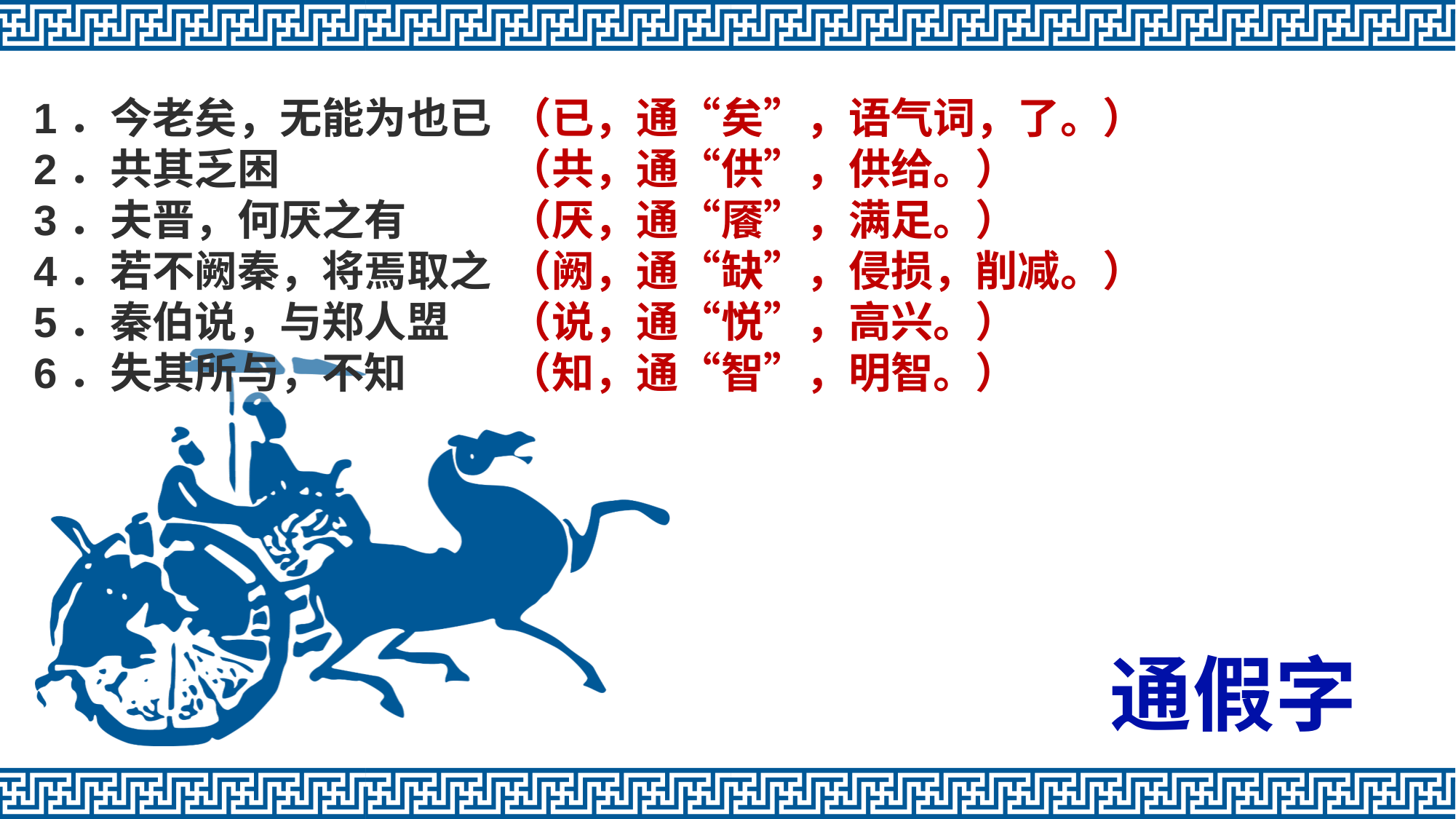

1．今老矣，无能为也已
2．共其乏困　
3．夫晋，何厌之有　
4．若不阙秦，将焉取之
5．秦伯说，与郑人盟
6．失其所与，不知
（已，通“矣”，语气词，了。）
（共，通“供”，供给。）
（厌，通“餍”，满足。）
（阙，通“缺”，侵损，削减。）
（说，通“悦”，高兴。）
（知，通“智”，明智。）
通假字